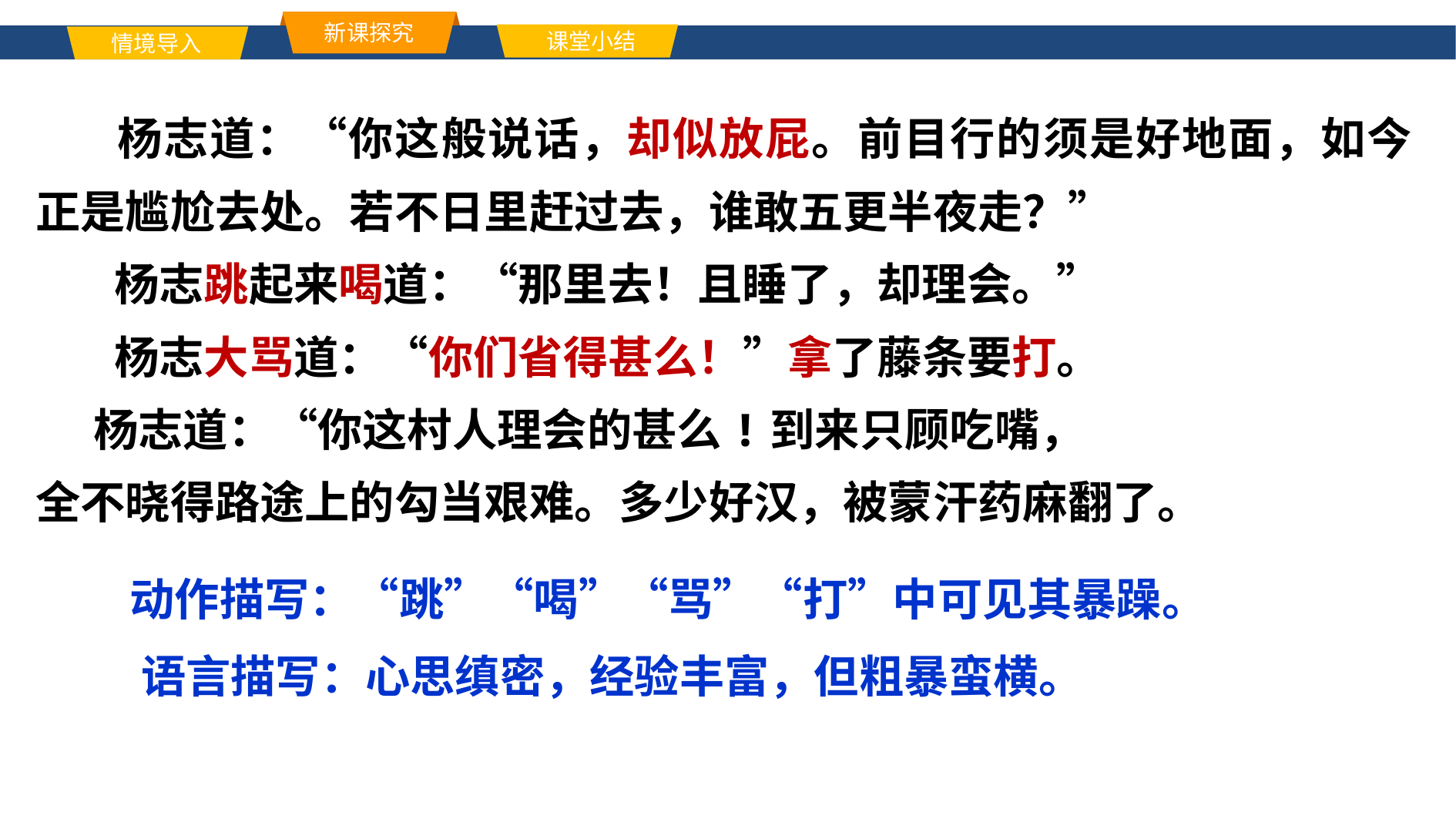

新课探究
课堂小结

情境导入

单击此处添加标题文本内容
 杨志道：“你这般说话，却似放屁。前目行的须是好地面，如今正是尴尬去处。若不日里赶过去，谁敢五更半夜走？”
 杨志跳起来喝道：“那里去！且睡了，却理会。”
 杨志大骂道：“你们省得甚么！”拿了藤条要打。
杨志道：“你这村人理会的甚么!到来只顾吃嘴，
全不晓得路途上的勾当艰难。多少好汉，被蒙汗药麻翻了。
动作描写：“跳”“喝”“骂”“打”中可见其暴躁。
语言描写：心思缜密，经验丰富，但粗暴蛮横。